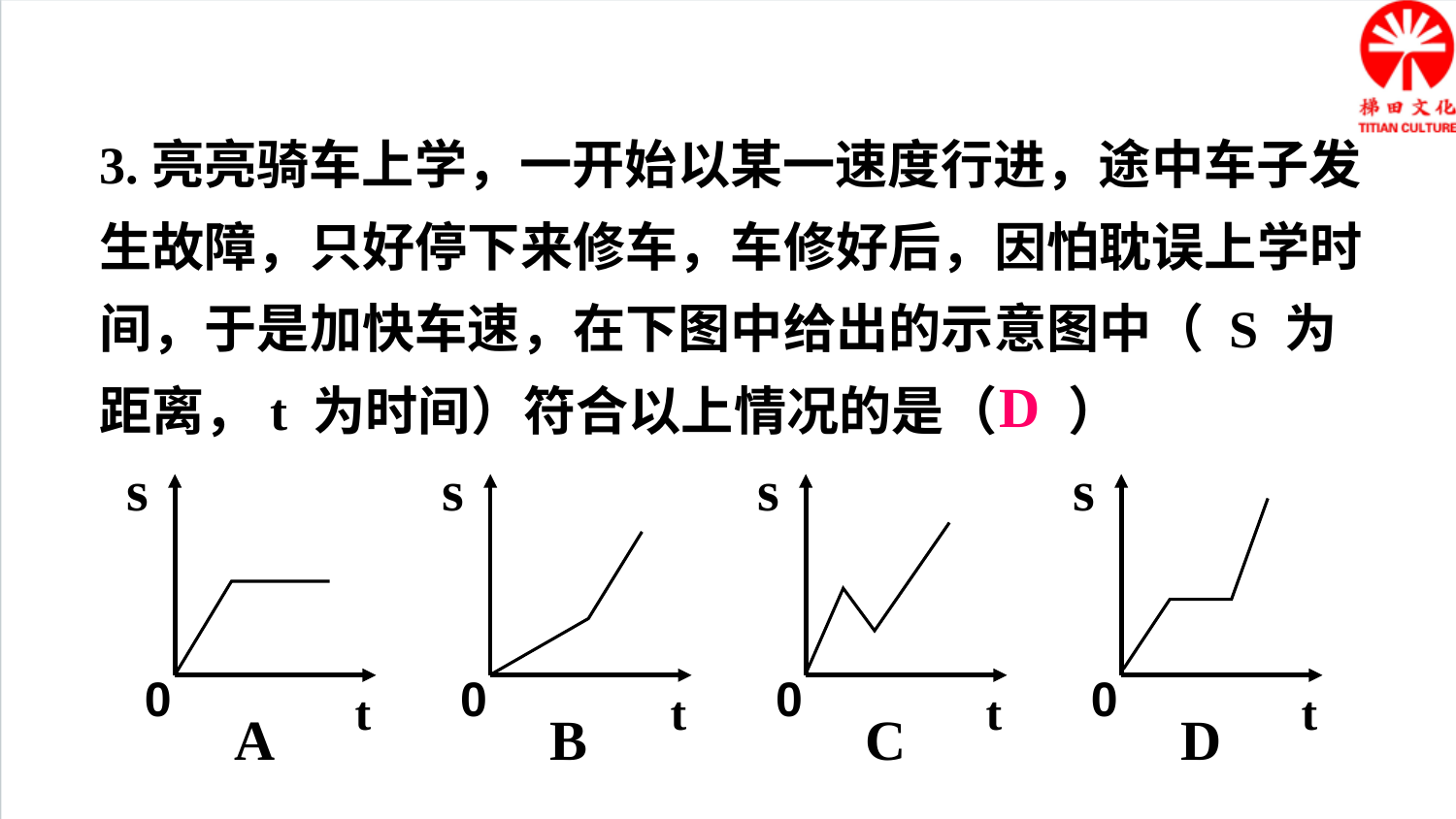

3.亮亮骑车上学，一开始以某一速度行进，途中车子发生故障，只好停下来修车，车修好后，因怕耽误上学时间，于是加快车速，在下图中给出的示意图中（ S 为距离，t 为时间）符合以上情况的是（      ）
D
s
0
t
A
s
0
t
B
s
0
t
C
s
0
t
D